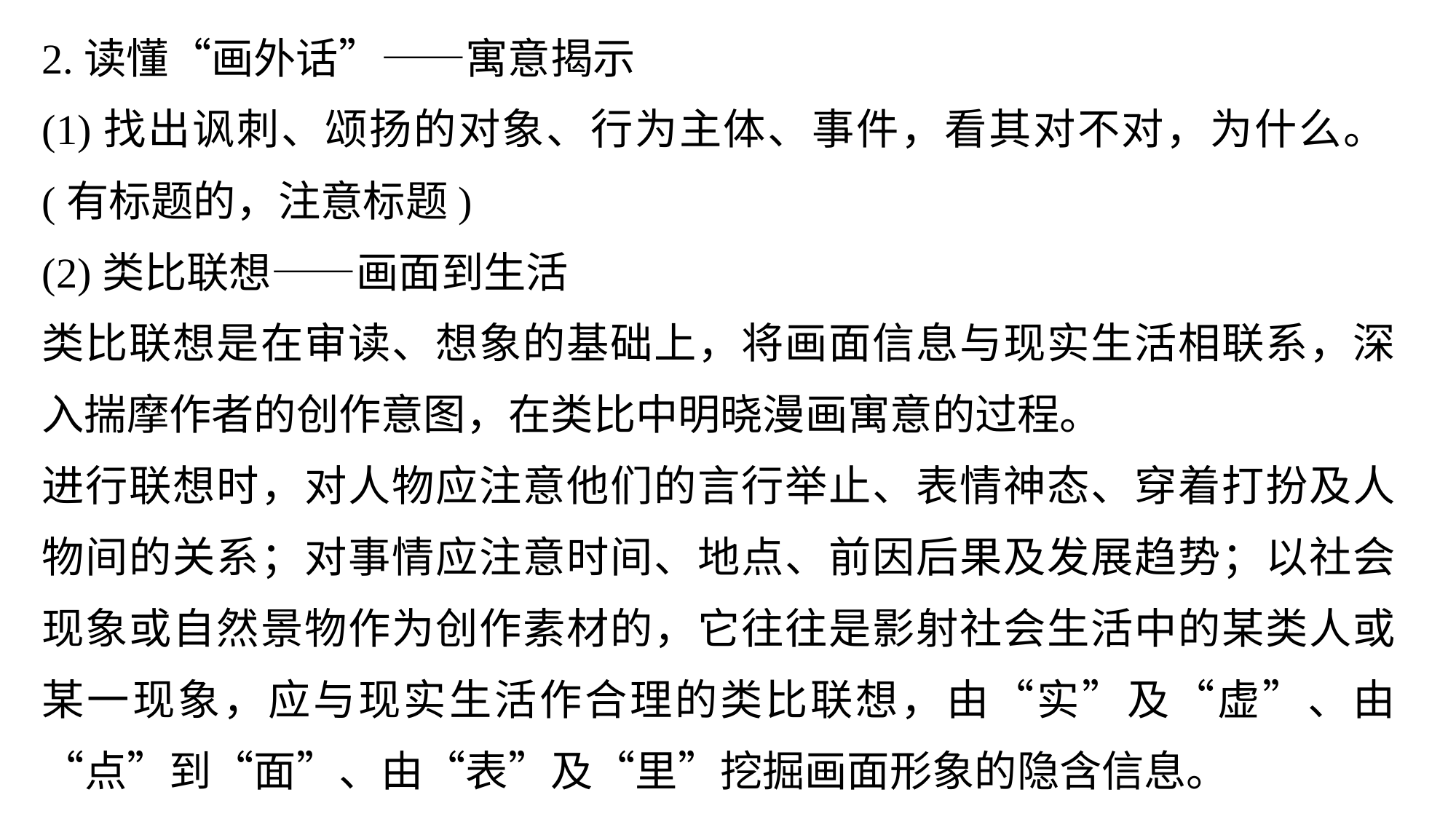

2.读懂“画外话”——寓意揭示
(1)找出讽刺、颂扬的对象、行为主体、事件，看其对不对，为什么。(有标题的，注意标题)
(2)类比联想——画面到生活
类比联想是在审读、想象的基础上，将画面信息与现实生活相联系，深入揣摩作者的创作意图，在类比中明晓漫画寓意的过程。
进行联想时，对人物应注意他们的言行举止、表情神态、穿着打扮及人物间的关系；对事情应注意时间、地点、前因后果及发展趋势；以社会现象或自然景物作为创作素材的，它往往是影射社会生活中的某类人或某一现象，应与现实生活作合理的类比联想，由“实”及“虚”、由“点”到“面”、由“表”及“里”挖掘画面形象的隐含信息。